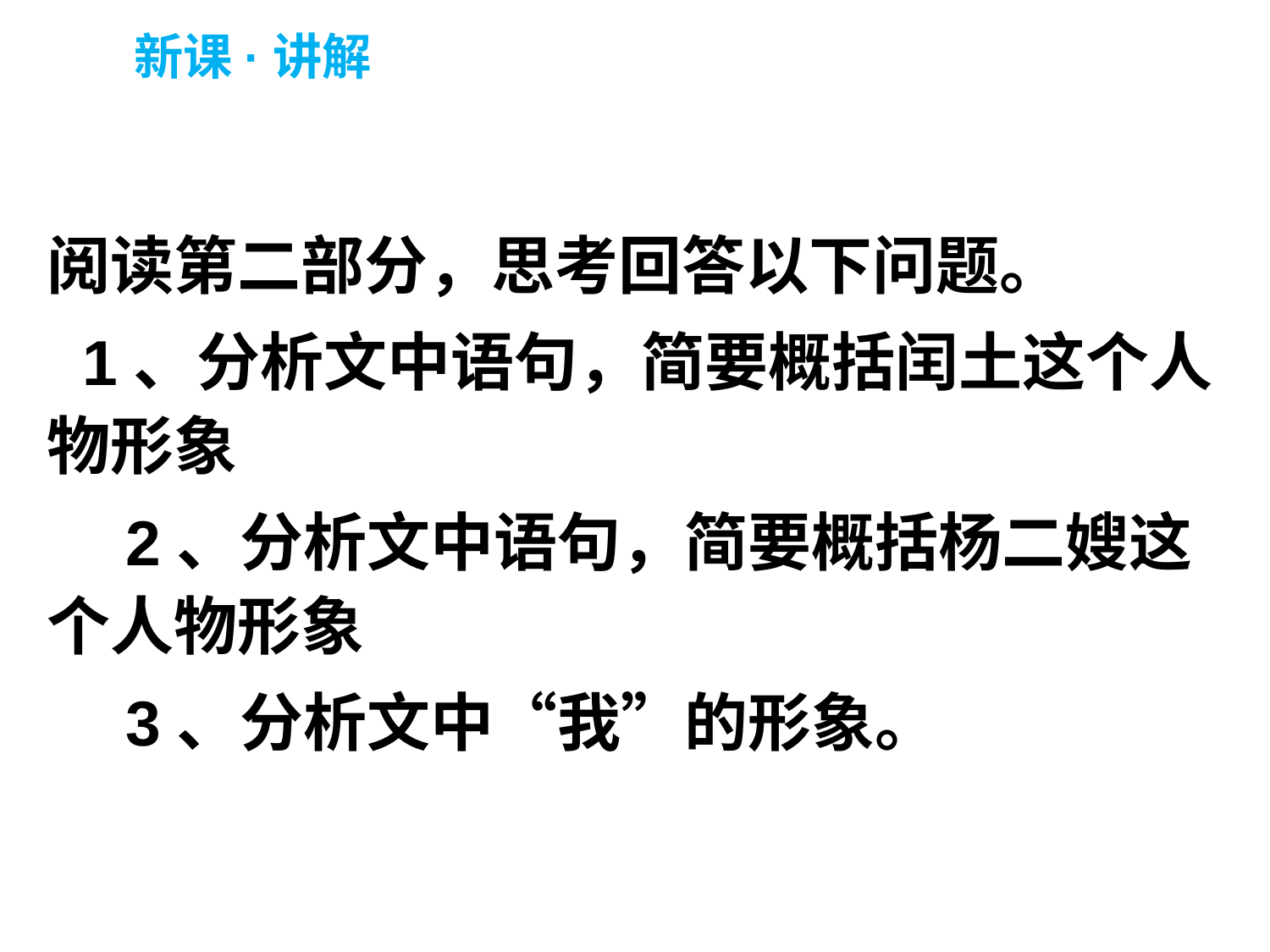

新课·讲解
阅读第二部分，思考回答以下问题。
  1、分析文中语句，简要概括闰土这个人物形象
　2、分析文中语句，简要概括杨二嫂这个人物形象
　3、分析文中“我”的形象。